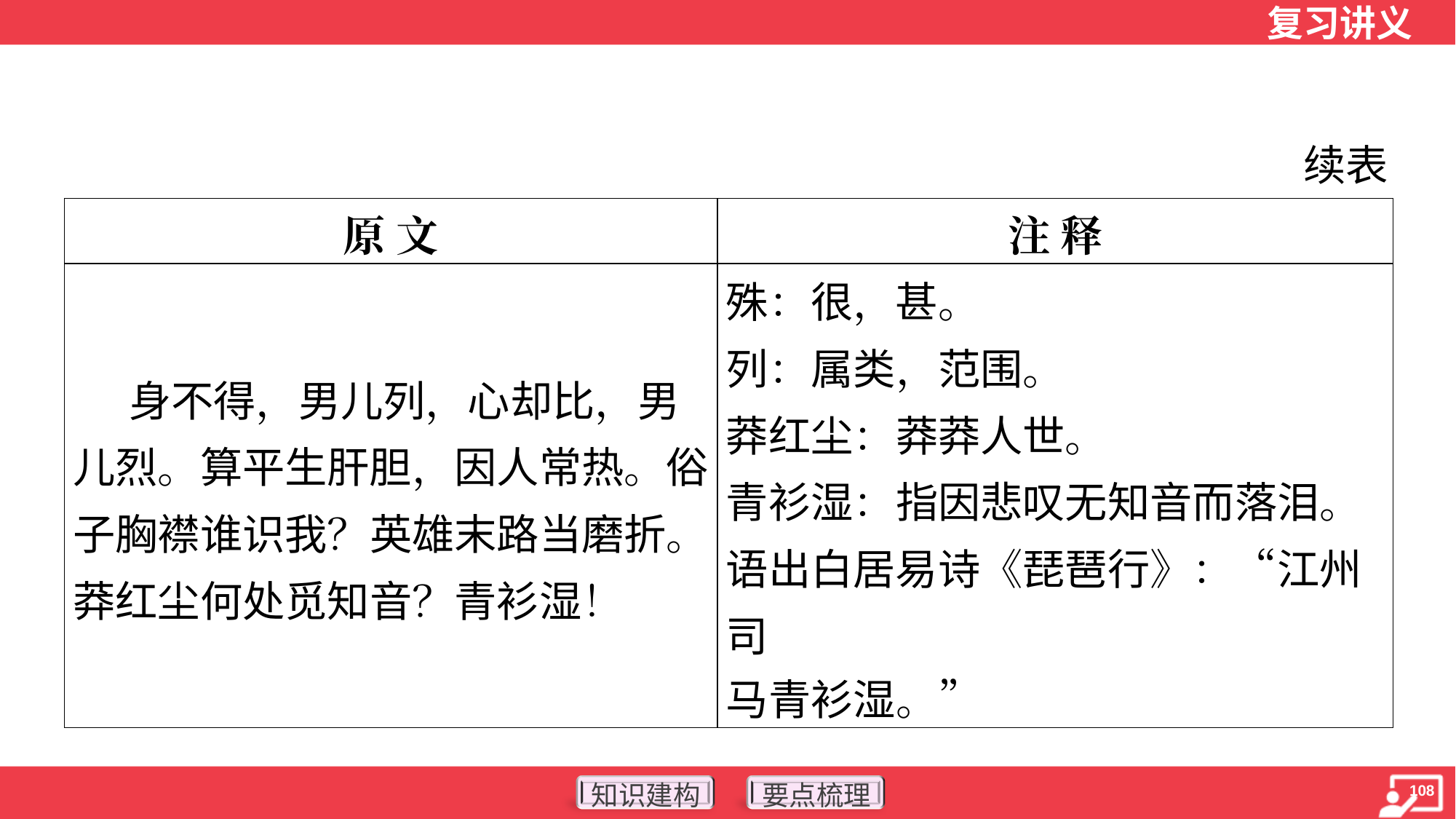

续表
| 原 文 | 注 释 |
| --- | --- |
| 身不得，男儿列，心却比，男儿烈。算平生肝胆，因人常热。俗子胸襟谁识我？英雄末路当磨折。莽红尘何处觅知音？青衫湿！ | 殊：很，甚。 列：属类，范围。 莽红尘：莽莽人世。 青衫湿：指因悲叹无知音而落泪。 语出白居易诗《琵琶行》：“江州司 马青衫湿。” |